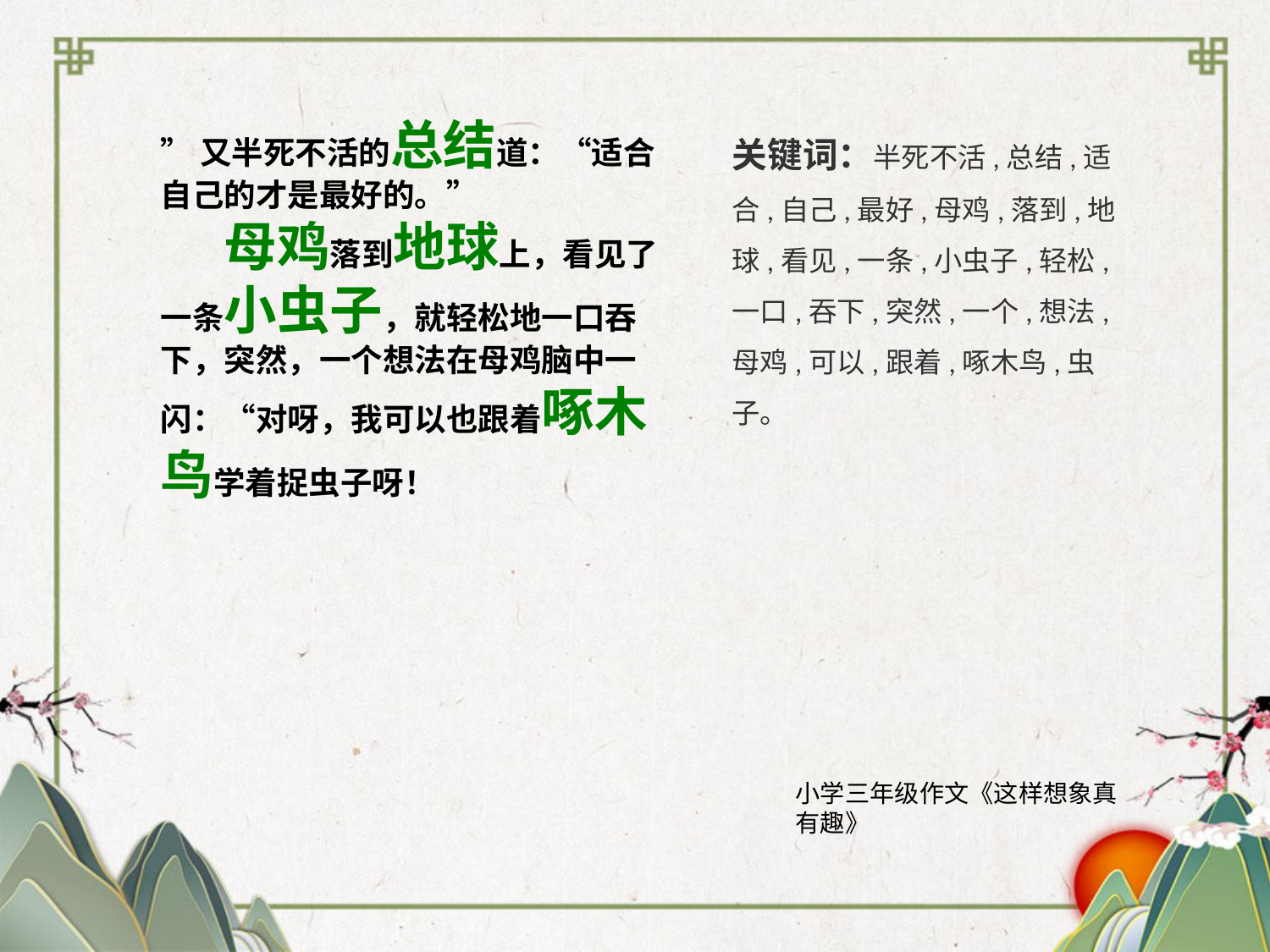

”又半死不活的总结道：“适合自己的才是最好的。”
　　母鸡落到地球上，看见了一条小虫子，就轻松地一口吞下，突然，一个想法在母鸡脑中一闪：“对呀，我可以也跟着啄木鸟学着捉虫子呀！
关键词：半死不活,总结,适合,自己,最好,母鸡,落到,地球,看见,一条,小虫子,轻松,一口,吞下,突然,一个,想法,母鸡,可以,跟着,啄木鸟,虫子。
小学三年级作文《这样想象真有趣》